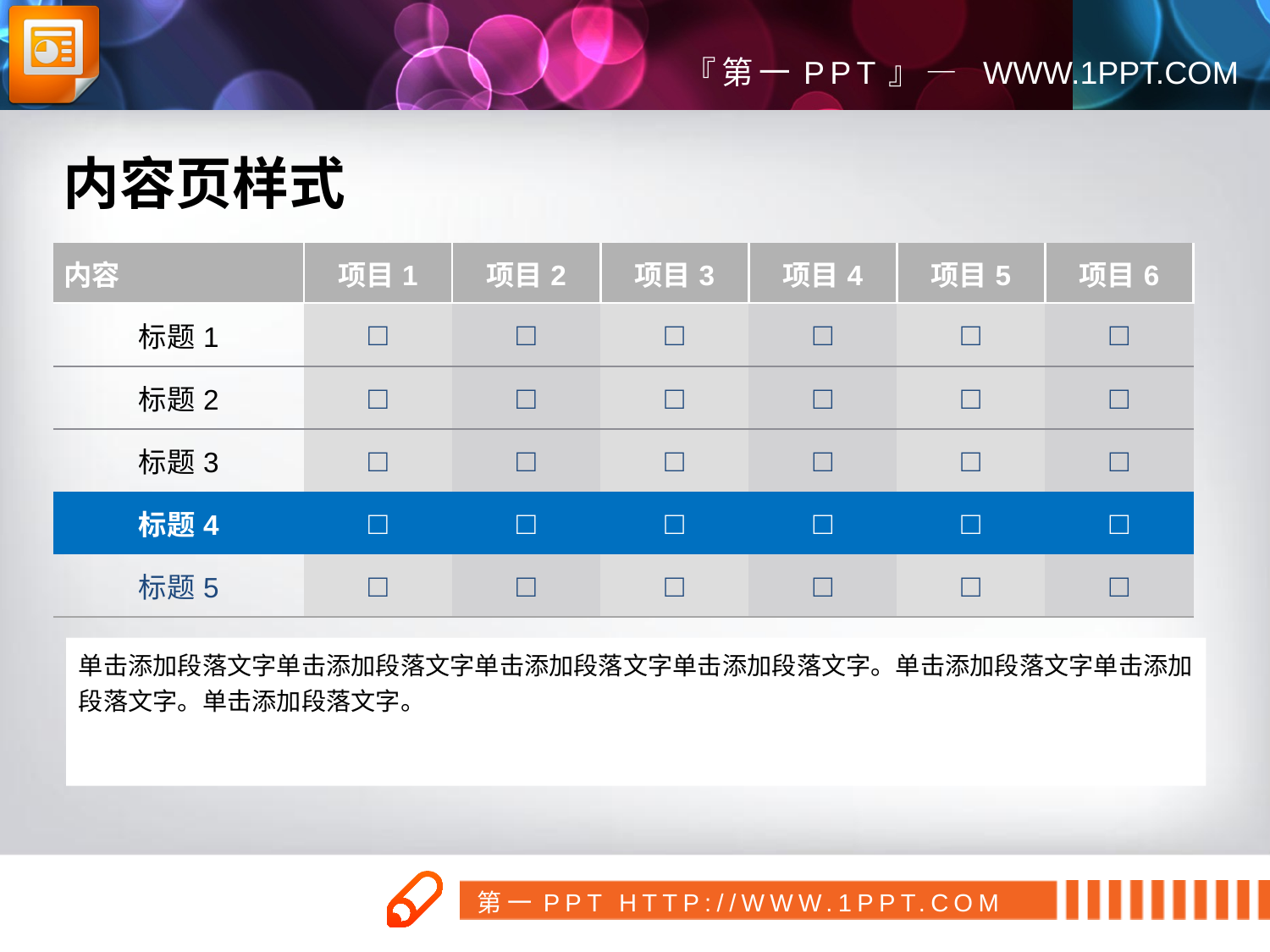

内容页样式
| 内容 | 项目1 | 项目2 | 项目3 | 项目4 | 项目5 | 项目6 |
| --- | --- | --- | --- | --- | --- | --- |
| 标题1 | □ | □ | □ | □ | □ | □ |
| 标题2 | □ | □ | □ | □ | □ | □ |
| 标题3 | □ | □ | □ | □ | □ | □ |
| 标题4 | □ | □ | □ | □ | □ | □ |
| 标题5 | □ | □ | □ | □ | □ | □ |
单击添加段落文字单击添加段落文字单击添加段落文字单击添加段落文字。单击添加段落文字单击添加段落文字。单击添加段落文字。